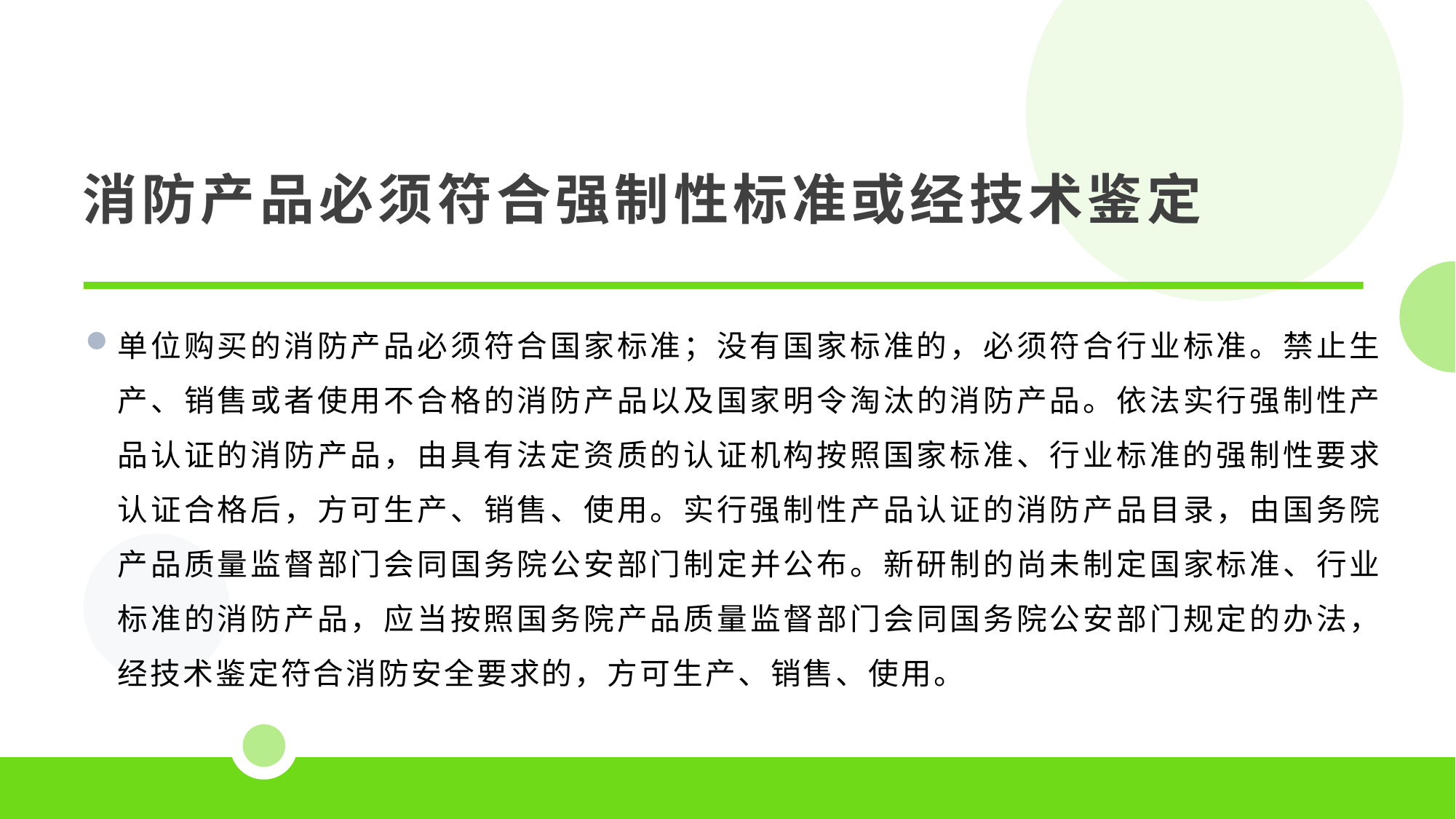

消防产品必须符合强制性标准或经技术鉴定

单位购买的消防产品必须符合国家标准；没有国家标准的，必须符合行业标准。禁止生产、销售或者使用不合格的消防产品以及国家明令淘汰的消防产品。依法实行强制性产品认证的消防产品，由具有法定资质的认证机构按照国家标准、行业标准的强制性要求认证合格后，方可生产、销售、使用。实行强制性产品认证的消防产品目录，由国务院产品质量监督部门会同国务院公安部门制定并公布。新研制的尚未制定国家标准、行业标准的消防产品，应当按照国务院产品质量监督部门会同国务院公安部门规定的办法，经技术鉴定符合消防安全要求的，方可生产、销售、使用。